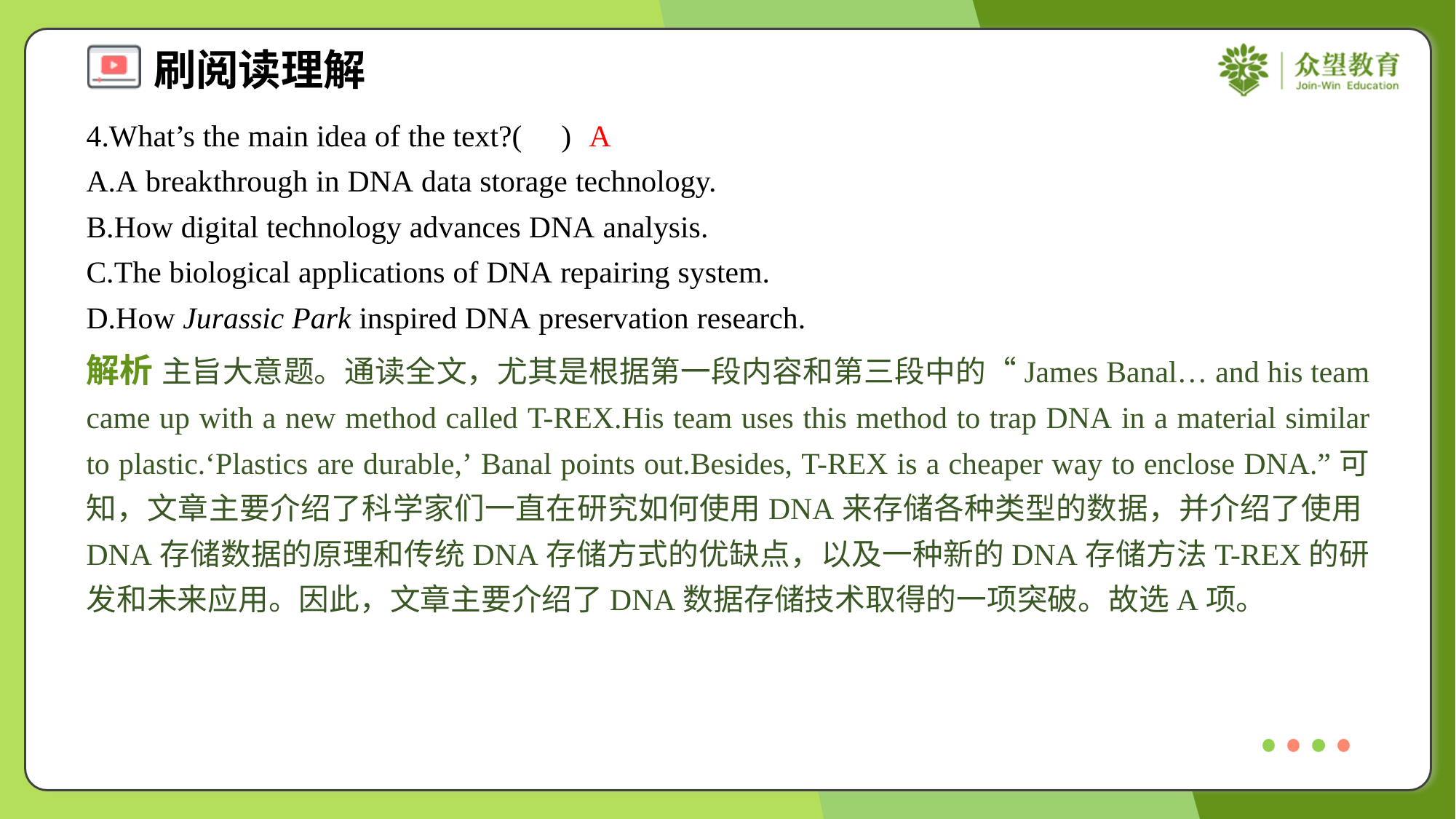

4.What’s the main idea of the text?(     )
A
A.A breakthrough in DNA data storage technology.
B.How digital technology advances DNA analysis.
C.The biological applications of DNA repairing system.
D.How Jurassic Park inspired DNA preservation research.
解析 主旨大意题。通读全文，尤其是根据第一段内容和第三段中的“James Banal… and his team came up with a new method called T-REX.His team uses this method to trap DNA in a material similar to plastic.‘Plastics are durable,’ Banal points out.Besides, T-REX is a cheaper way to enclose DNA.”可知，文章主要介绍了科学家们一直在研究如何使用DNA来存储各种类型的数据，并介绍了使用DNA存储数据的原理和传统DNA存储方式的优缺点，以及一种新的DNA存储方法T-REX的研发和未来应用。因此，文章主要介绍了DNA数据存储技术取得的一项突破。故选A项。